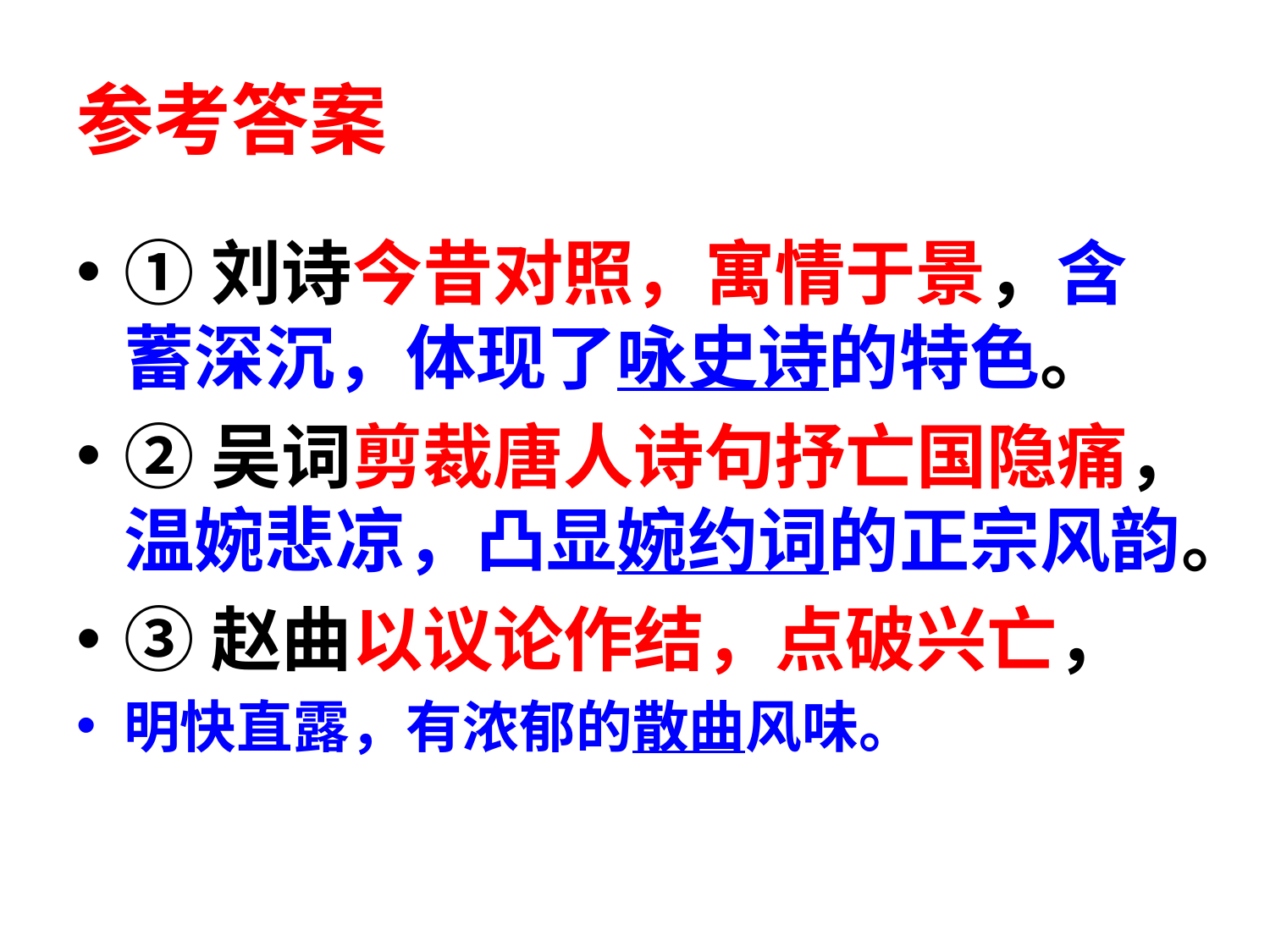

# 参考答案
①刘诗今昔对照，寓情于景，含蓄深沉，体现了咏史诗的特色。
②吴词剪裁唐人诗句抒亡国隐痛，温婉悲凉，凸显婉约词的正宗风韵。
③赵曲以议论作结，点破兴亡，
明快直露，有浓郁的散曲风味。